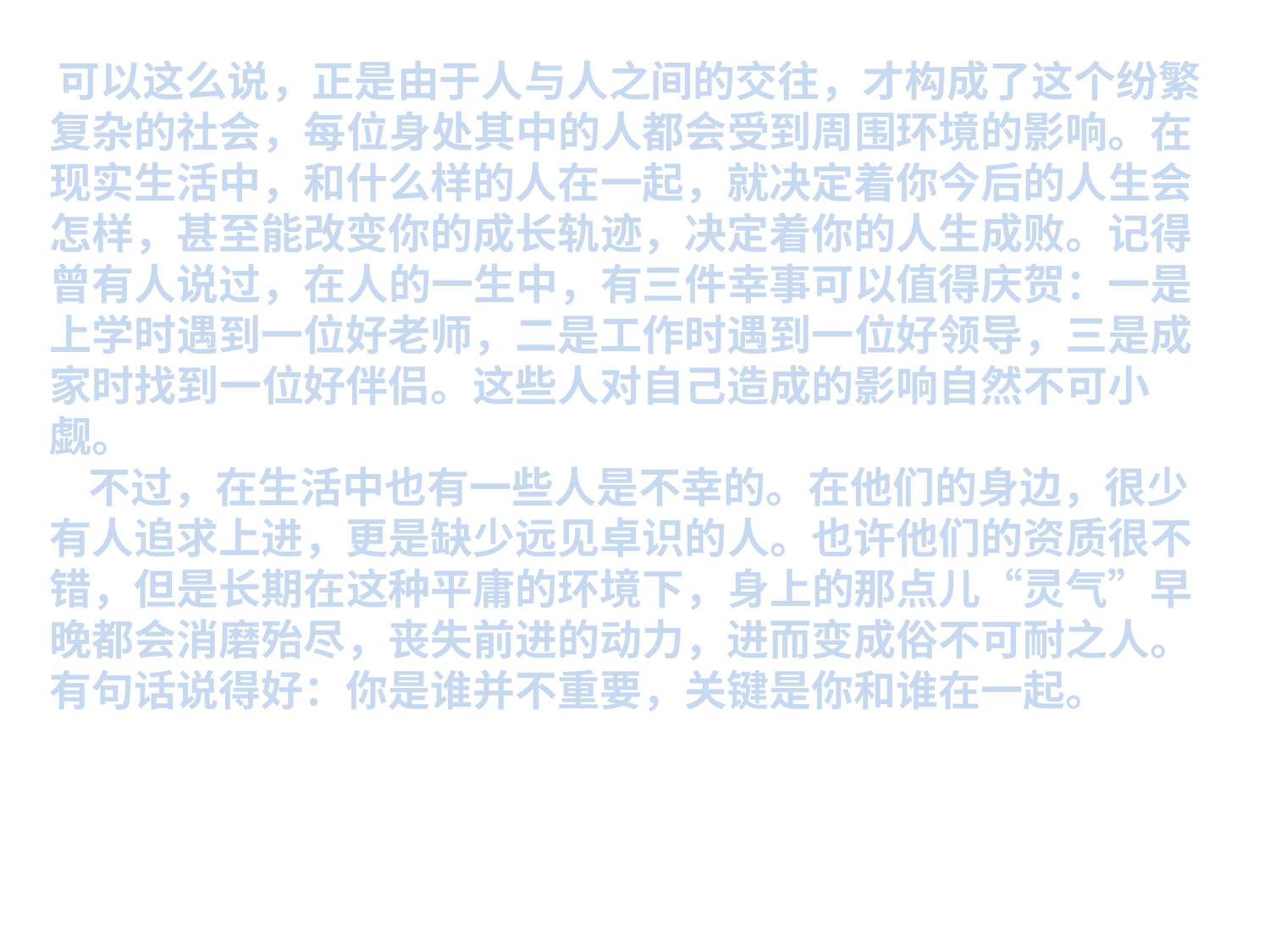

可以这么说，正是由于人与人之间的交往，才构成了这个纷繁复杂的社会，每位身处其中的人都会受到周围环境的影响。在现实生活中，和什么样的人在一起，就决定着你今后的人生会怎样，甚至能改变你的成长轨迹，决定着你的人生成败。记得曾有人说过，在人的一生中，有三件幸事可以值得庆贺：一是上学时遇到一位好老师，二是工作时遇到一位好领导，三是成家时找到一位好伴侣。这些人对自己造成的影响自然不可小觑。   不过，在生活中也有一些人是不幸的。在他们的身边，很少有人追求上进，更是缺少远见卓识的人。也许他们的资质很不错，但是长期在这种平庸的环境下，身上的那点儿“灵气”早晚都会消磨殆尽，丧失前进的动力，进而变成俗不可耐之人。有句话说得好：你是谁并不重要，关键是你和谁在一起。